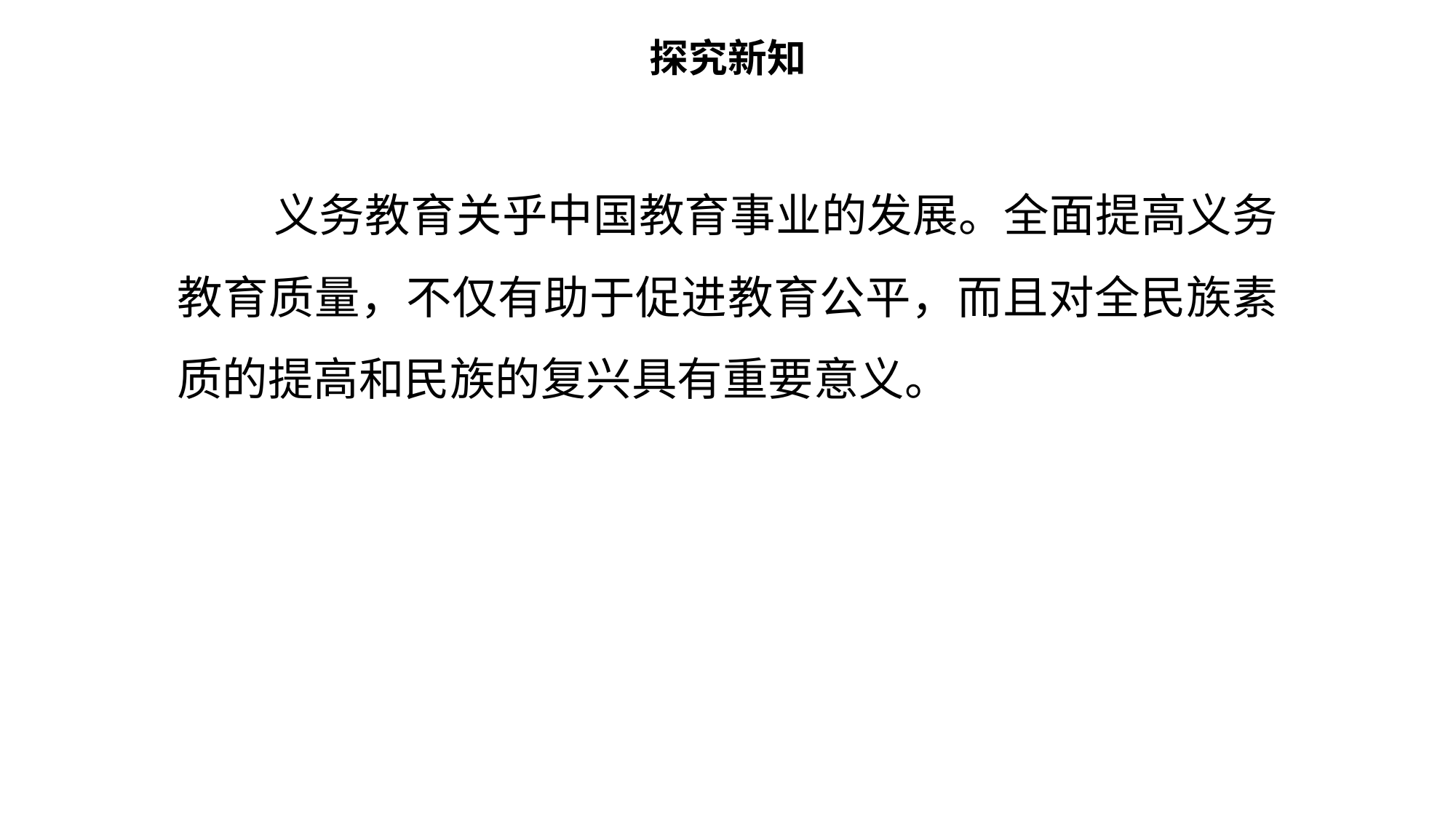

# 探究新知
义务教育关乎中国教育事业的发展。全面提高义务教育质量，不仅有助于促进教育公平，而且对全民族素质的提高和民族的复兴具有重要意义。